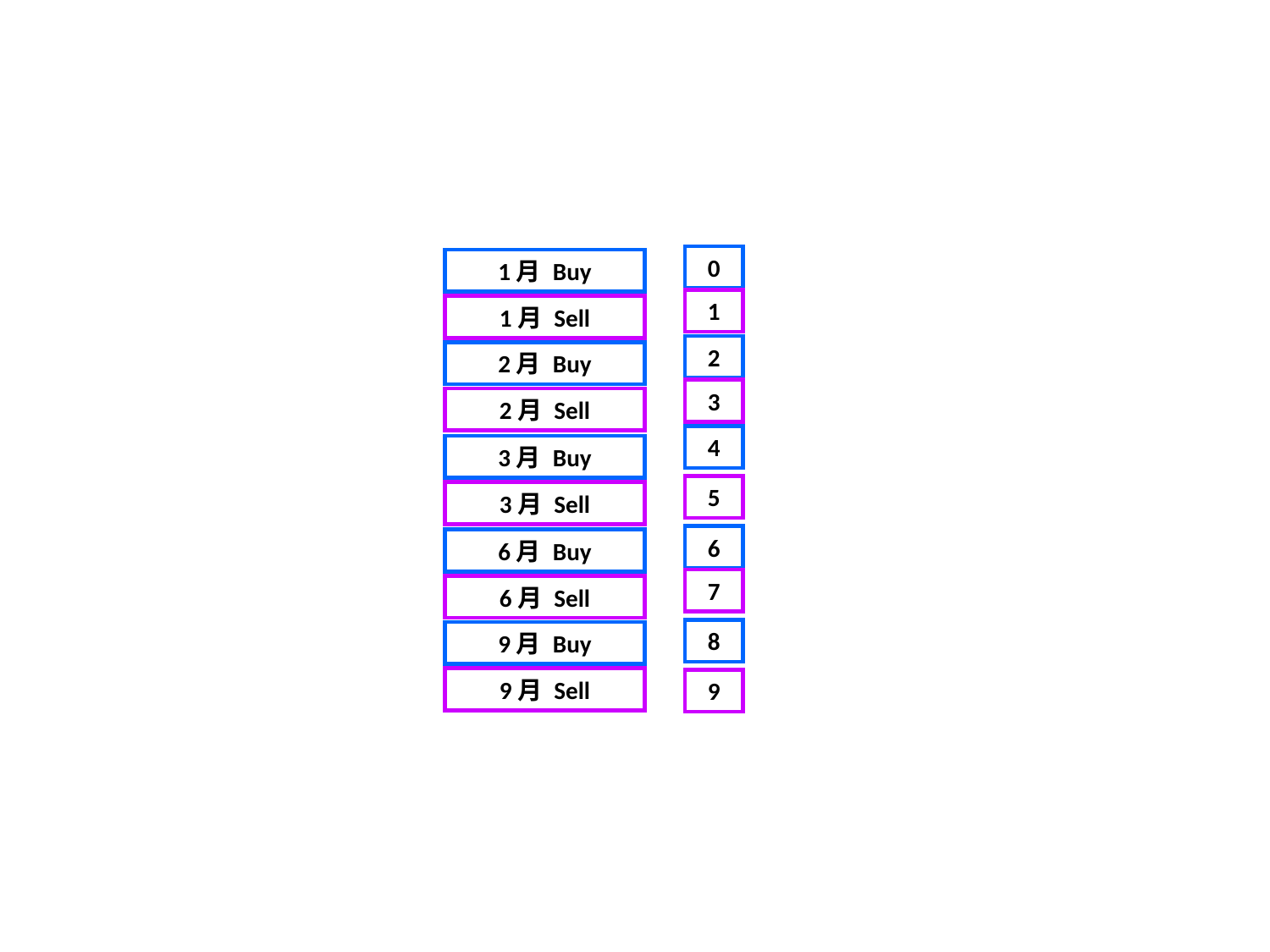

0
1月 Buy
1
1月 Sell
2
2月 Buy
3
2月 Sell
4
3月 Buy
5
3月 Sell
6
6月 Buy
7
6月 Sell
8
9月 Buy
9月 Sell
9